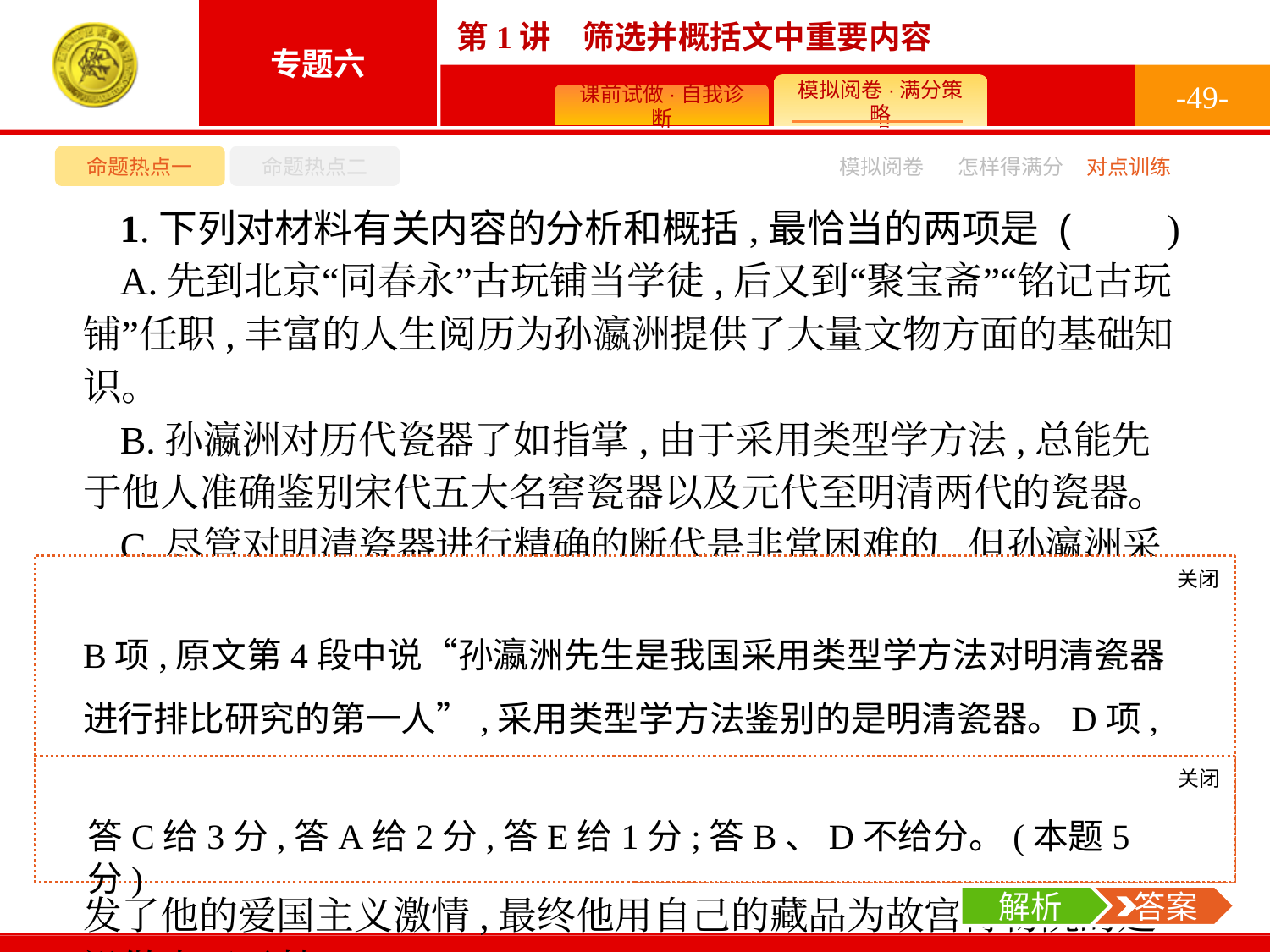

-49-
命题热点一
命题热点二
模拟阅卷
怎样得满分
对点训练
1.下列对材料有关内容的分析和概括,最恰当的两项是 (　　)
A.先到北京“同春永”古玩铺当学徒,后又到“聚宝斋”“铭记古玩铺”任职,丰富的人生阅历为孙瀛洲提供了大量文物方面的基础知识。
B.孙瀛洲对历代瓷器了如指掌,由于采用类型学方法,总能先于他人准确鉴别宋代五大名窖瓷器以及元代至明清两代的瓷器。
C.尽管对明清瓷器进行精确的断代是非常困难的,但孙瀛洲采用独特方法进行了研究,并最终为明清瓷器的鉴定提供了科学的理论依据。
D.孙瀛洲还是一个成功的教育家,既培养出耿宝昌这样堪称“泰斗”的古陶瓷鉴定专家,也为其他文物鉴定领域培养了为数众多的栋梁之材。
E.孙瀛洲一生收藏了大批陶瓷精品,受聘到故宫博物院工作激发了他的爱国主义激情,最终他用自己的藏品为故宫博物院的建设做出了贡献。

关闭
解析

B项,原文第4段中说“孙瀛洲先生是我国采用类型学方法对明清瓷器进行排比研究的第一人”,采用类型学方法鉴别的是明清瓷器。D项,并没有“为其他文物鉴定领域”培养栋梁之材。E项,激发孙瀛洲爱国主义激情的并不只是“受聘到故宫博物院工作”。

关闭
解析
  答案

答C给3分,答A给2分,答E给1分;答B、D不给分。(本题5分)
解析
  答案